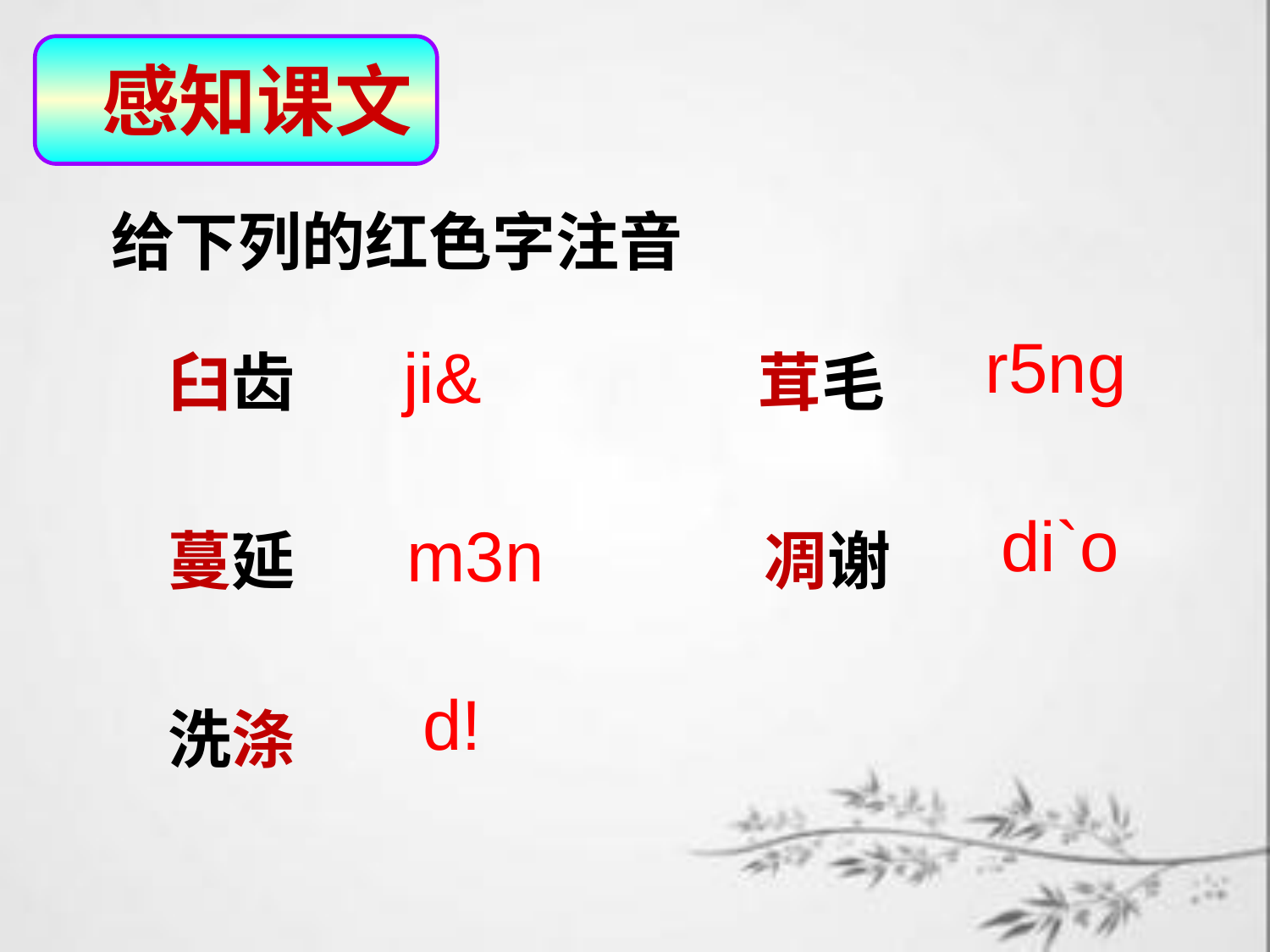

感知课文
给下列的红色字注音
r5ng
ji&
臼齿
茸毛
di`o
m3n
蔓延
凋谢
d!
洗涤